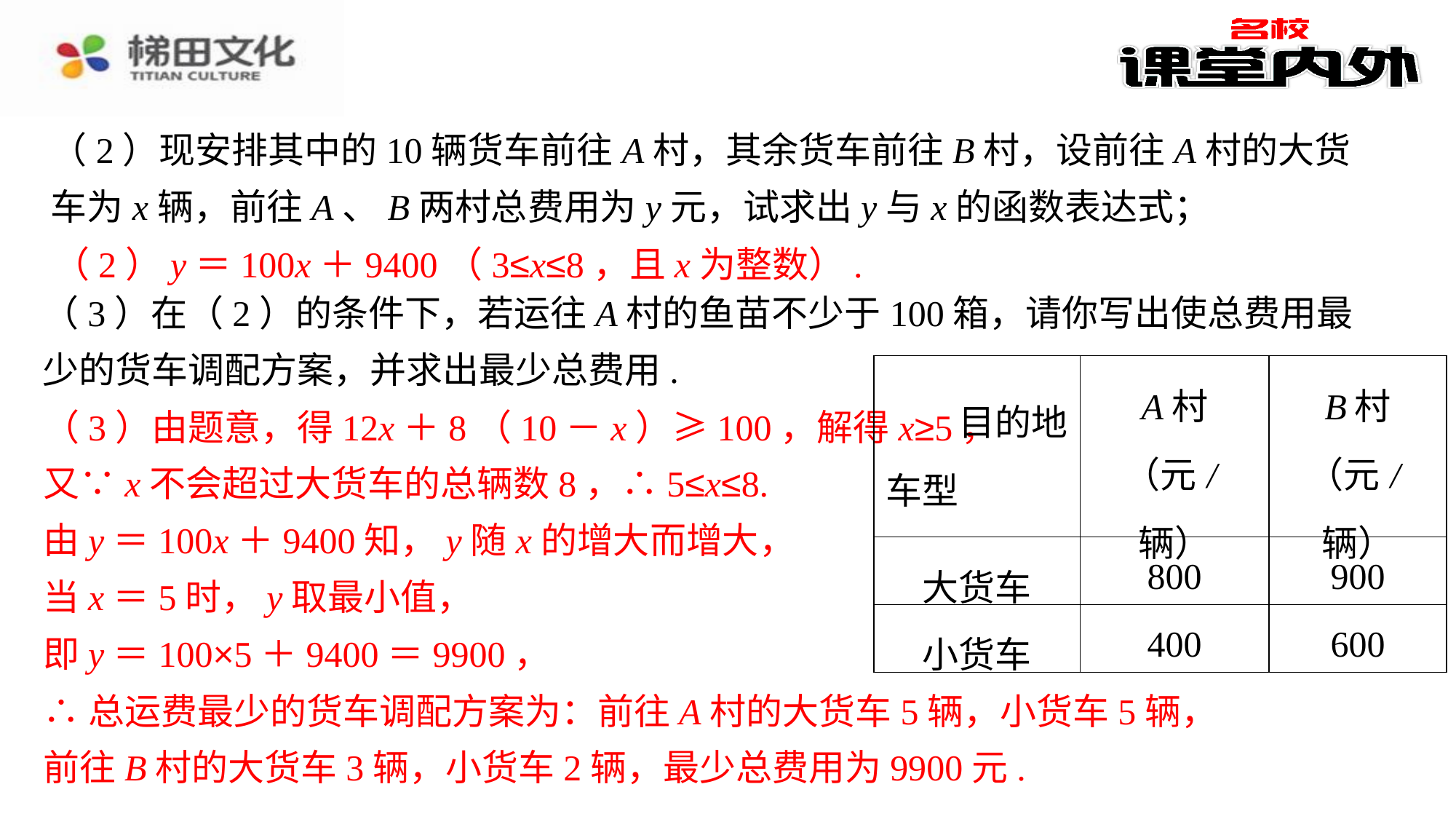

（2）现安排其中的10辆货车前往A村，其余货车前往B村，设前往A村的大货车为x辆，前往A、B两村总费用为y元，试求出y与x的函数表达式；
（2）y＝100x＋9400（3≤x≤8，且x为整数）.
（3）在（2）的条件下，若运往A村的鱼苗不少于100箱，请你写出使总费用最少的货车调配方案，并求出最少总费用.
| 目的地 车型 | A村 （元/辆） | B村 （元/辆） |
| --- | --- | --- |
| 大货车 | 800 | 900 |
| 小货车 | 400 | 600 |
（3）由题意，得12x＋8（10－x）≥100，解得x≥5，
又∵x不会超过大货车的总辆数8，∴5≤x≤8.
由y＝100x＋9400知，y随x的增大而增大，
当x＝5时，y取最小值，
即y＝100×5＋9400＝9900，
∴总运费最少的货车调配方案为：前往A村的大货车5辆，小货车5辆，
前往B村的大货车3辆，小货车2辆，最少总费用为9900元.